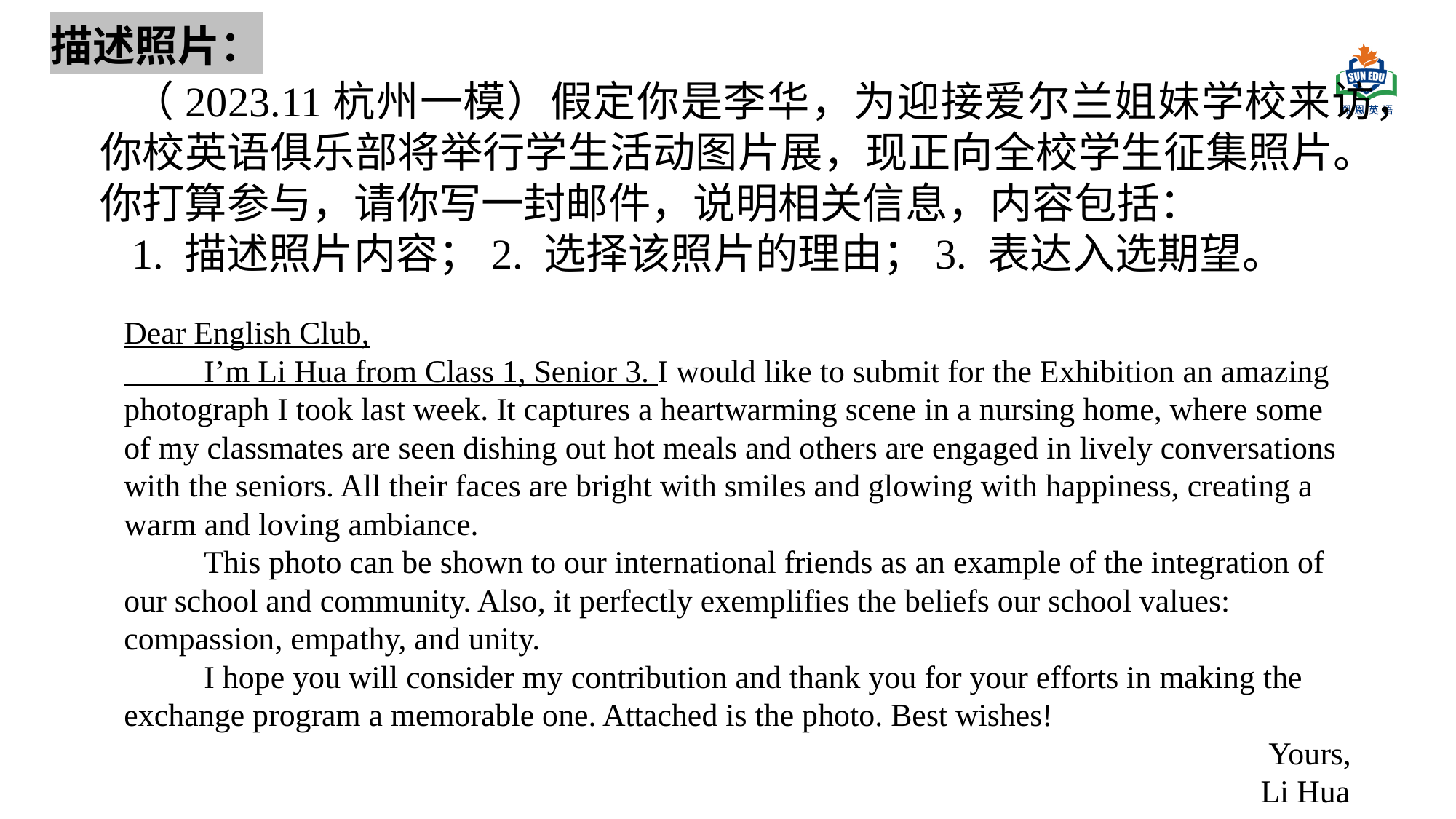

描述照片：
（2023.11杭州一模）假定你是李华，为迎接爱尔兰姐妹学校来访，你校英语俱乐部将举行学生活动图片展，现正向全校学生征集照片。你打算参与，请你写一封邮件，说明相关信息，内容包括：
1. 描述照片内容；2. 选择该照片的理由；3. 表达入选期望。
Dear English Club,          I’m Li Hua from Class 1, Senior 3. I would like to submit for the Exhibition an amazing photograph I took last week. It captures a heartwarming scene in a nursing home, where some of my classmates are seen dishing out hot meals and others are engaged in lively conversations with the seniors. All their faces are bright with smiles and glowing with happiness, creating a warm and loving ambiance.           This photo can be shown to our international friends as an example of the integration of our school and community. Also, it perfectly exemplifies the beliefs our school values: compassion, empathy, and unity.          I hope you will consider my contribution and thank you for your efforts in making the exchange program a memorable one. Attached is the photo. Best wishes!                                                                                                                                               Yours,                                                                                                                                              Li Hua